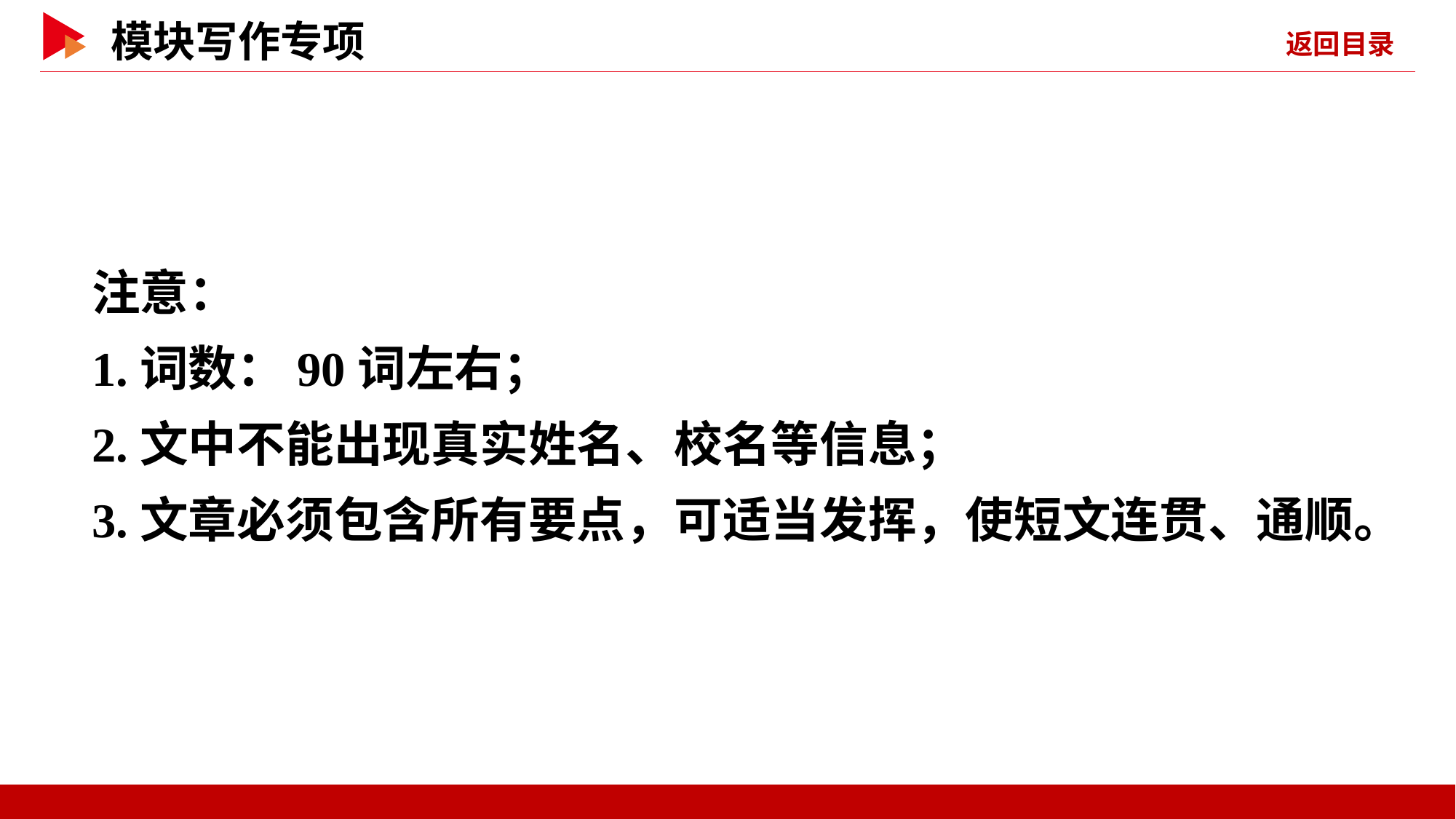

注意：
1.词数：90词左右；
2.文中不能出现真实姓名、校名等信息；
3.文章必须包含所有要点，可适当发挥，使短文连贯、通顺。